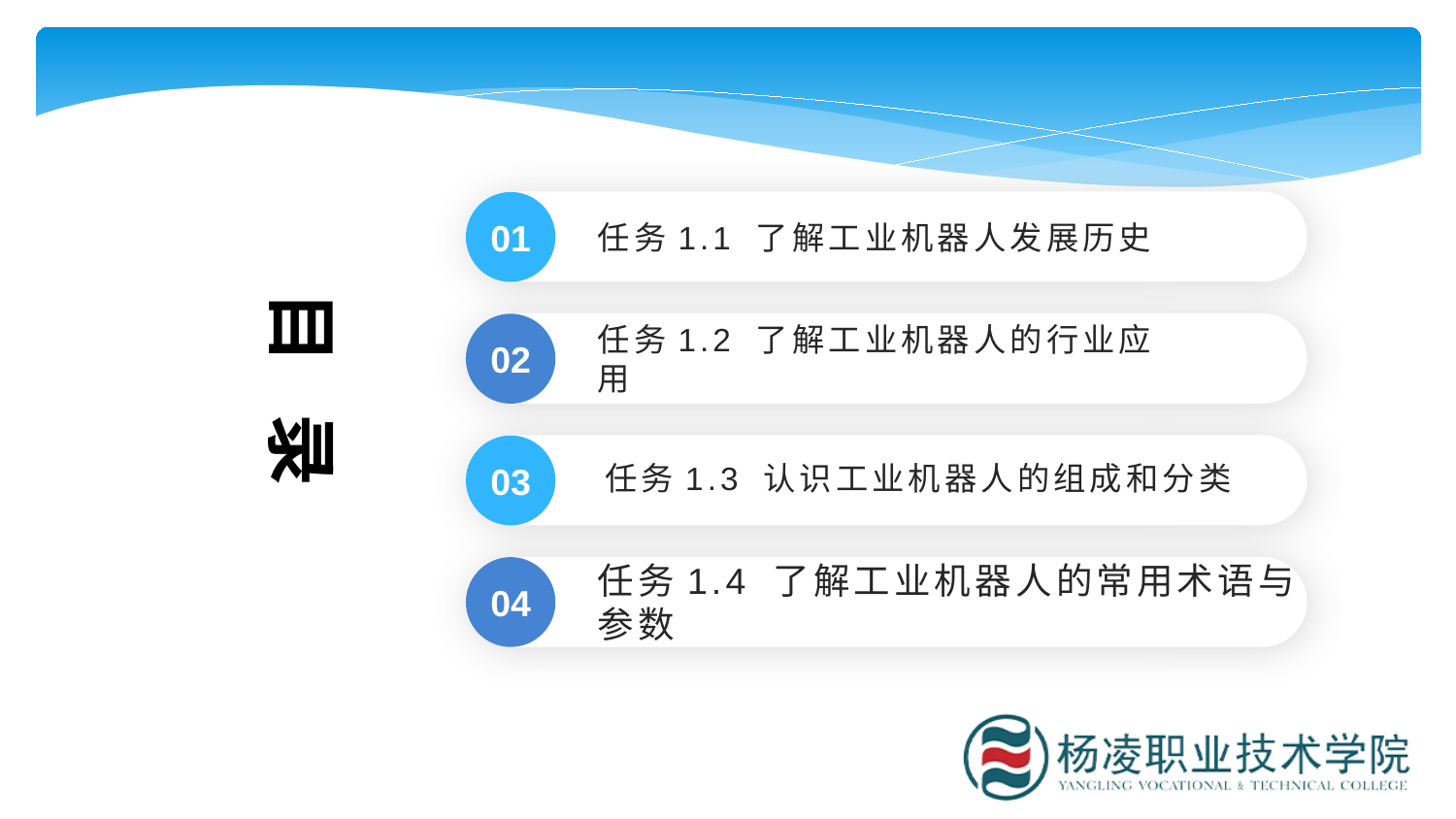

任务1.1 了解工业机器人发展历史
01
目   录
任务1.2 了解工业机器人的行业应用

02
任务1.3 认识工业机器人的组成和分类

03

04
任务1.4 了解工业机器人的常用术语与参数